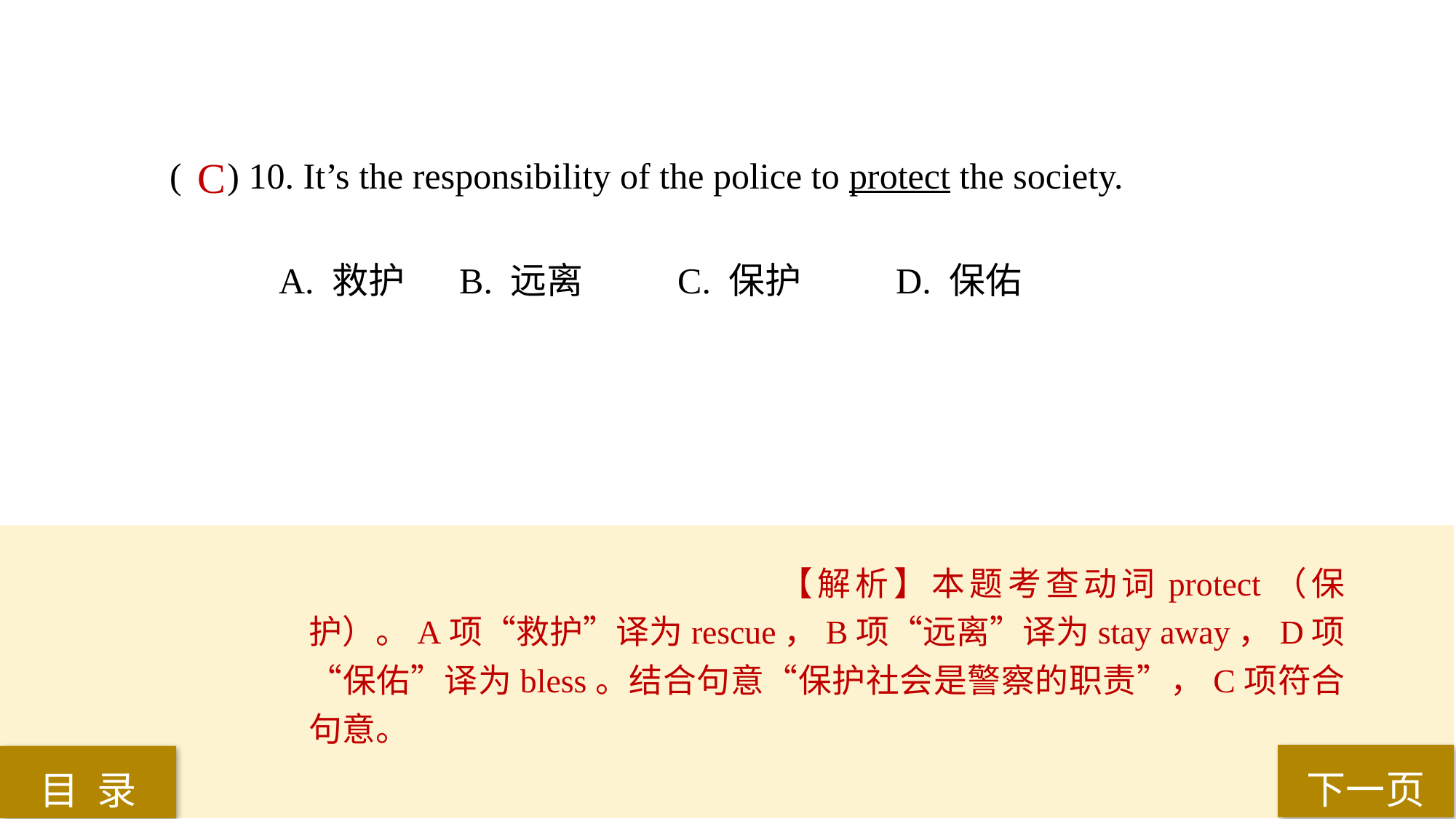

(     ) 10. It’s the responsibility of the police to protect the society.

A. 救护	 B. 远离	 C. 保护	 D. 保佑
C
【解析】本题考查动词protect（保护）。A项“救护”译为rescue，B项“远离”译为stay away，D项“保佑”译为bless。结合句意“保护社会是警察的职责”，C项符合句意。